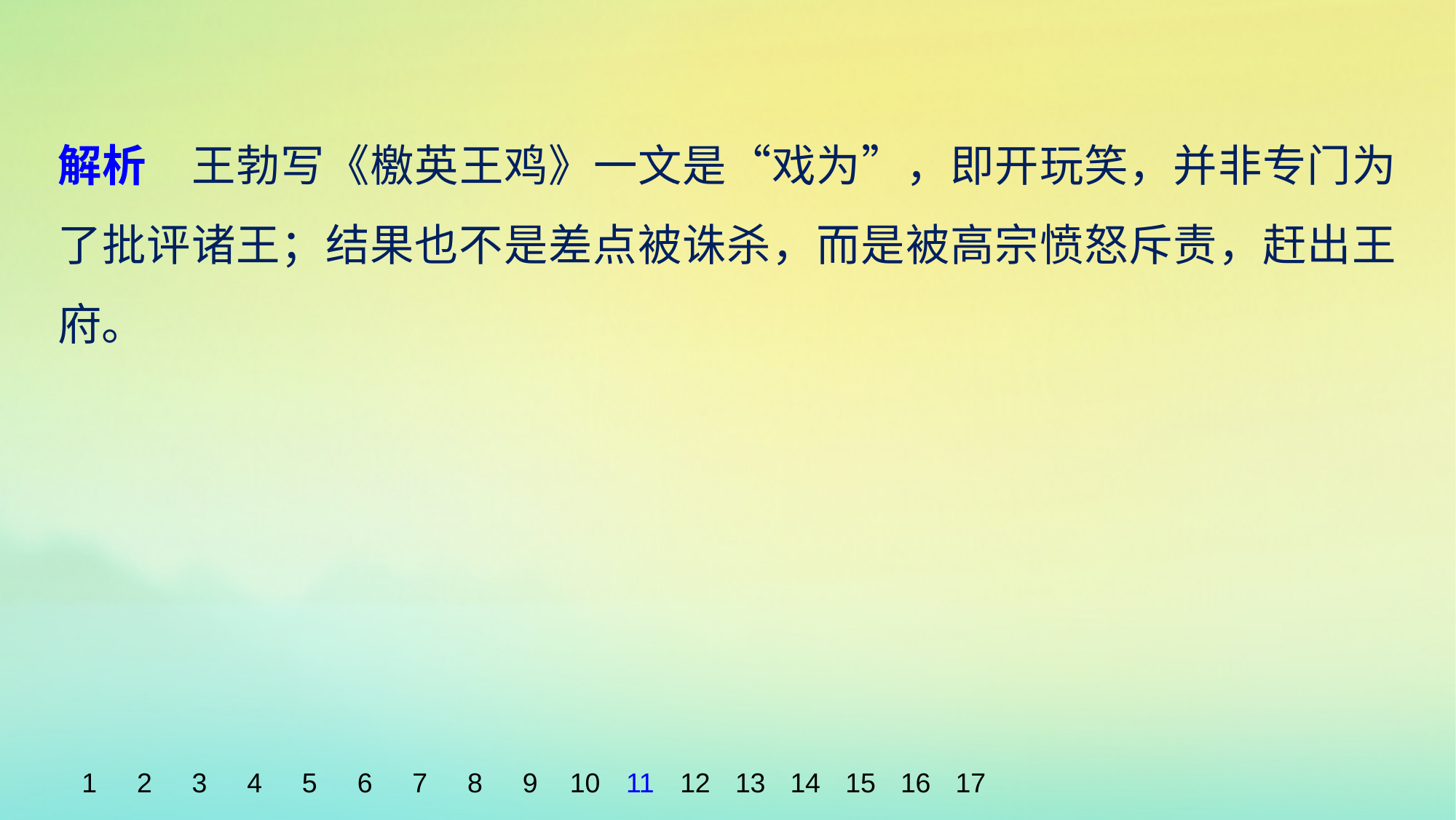

解析　王勃写《檄英王鸡》一文是“戏为”，即开玩笑，并非专门为了批评诸王；结果也不是差点被诛杀，而是被高宗愤怒斥责，赶出王府。
1
2
3
4
5
6
7
8
9
10
11
12
13
14
15
16
17